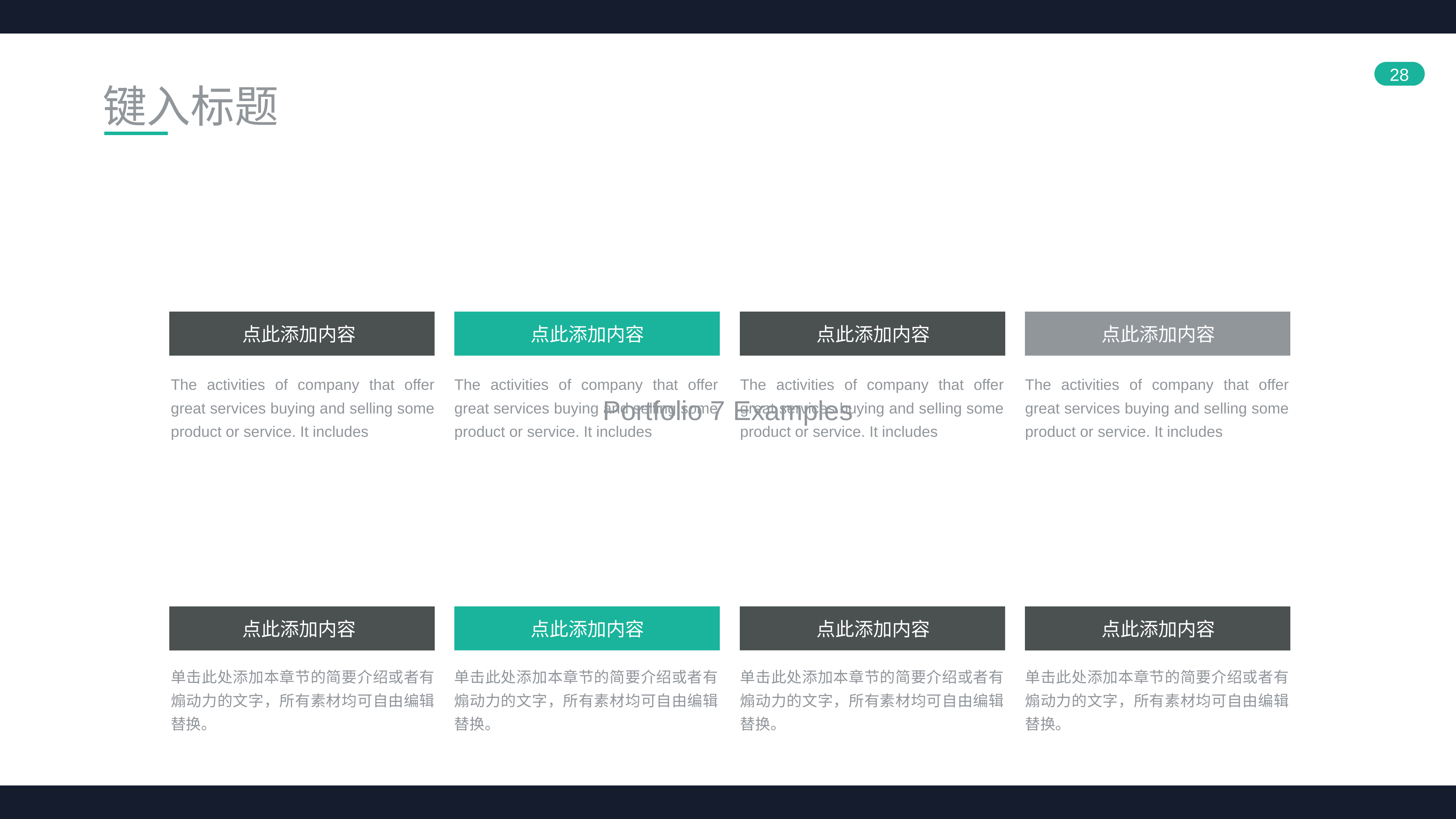

键入标题

点此添加内容
点此添加内容
点此添加内容
点此添加内容
The activities of company that offer great services buying and selling some product or service. It includes
The activities of company that offer great services buying and selling some product or service. It includes
The activities of company that offer great services buying and selling some product or service. It includes
The activities of company that offer great services buying and selling some product or service. It includes
Portfolio 7 Examples

点此添加内容
点此添加内容
点此添加内容
点此添加内容
单击此处添加本章节的简要介绍或者有煽动力的文字，所有素材均可自由编辑替换。
单击此处添加本章节的简要介绍或者有煽动力的文字，所有素材均可自由编辑替换。
单击此处添加本章节的简要介绍或者有煽动力的文字，所有素材均可自由编辑替换。
单击此处添加本章节的简要介绍或者有煽动力的文字，所有素材均可自由编辑替换。